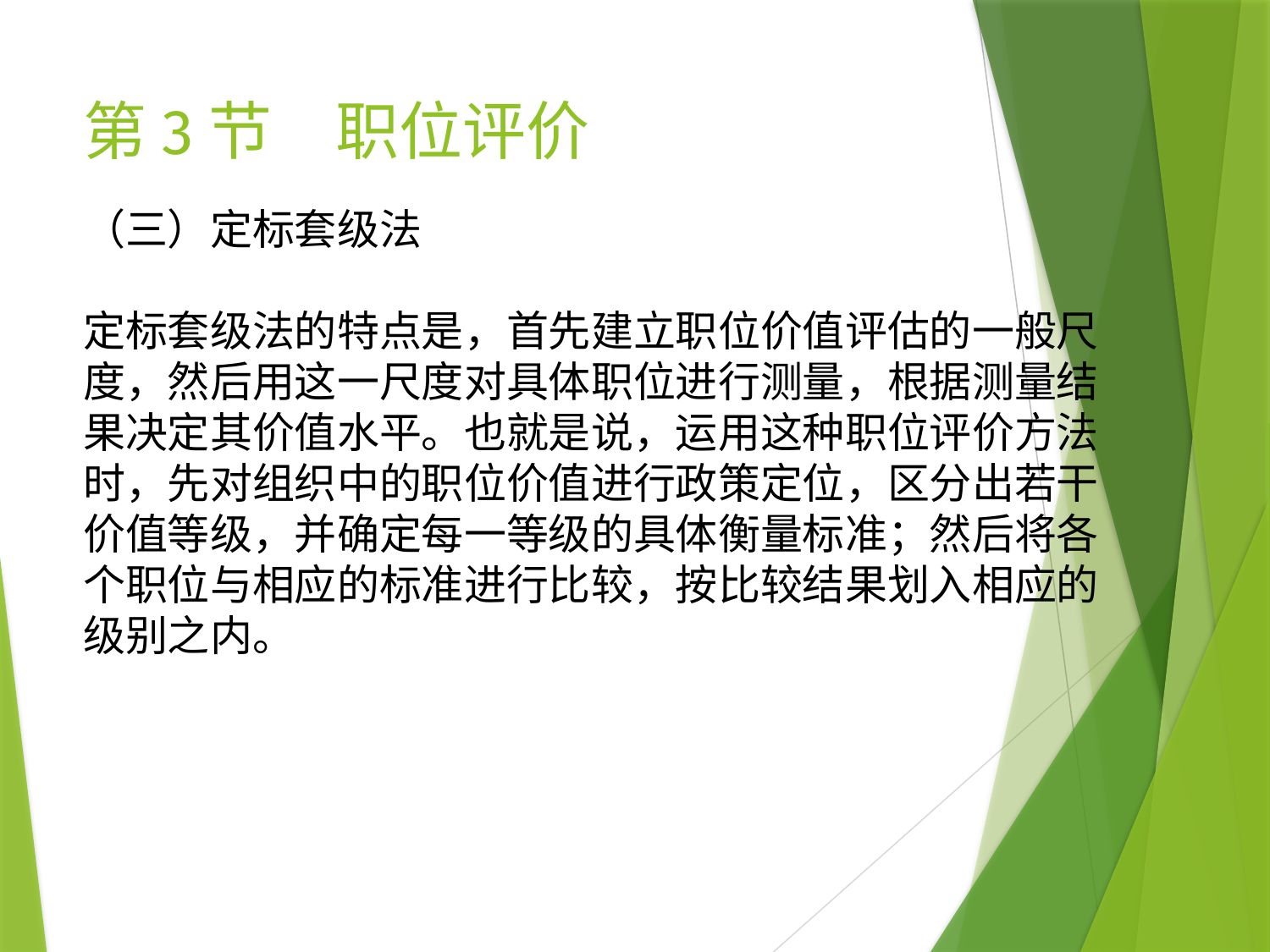

# 第3节　职位评价
（三）定标套级法

定标套级法的特点是，首先建立职位价值评估的一般尺度，然后用这一尺度对具体职位进行测量，根据测量结果决定其价值水平。也就是说，运用这种职位评价方法时，先对组织中的职位价值进行政策定位，区分出若干价值等级，并确定每一等级的具体衡量标准；然后将各个职位与相应的标准进行比较，按比较结果划入相应的级别之内。